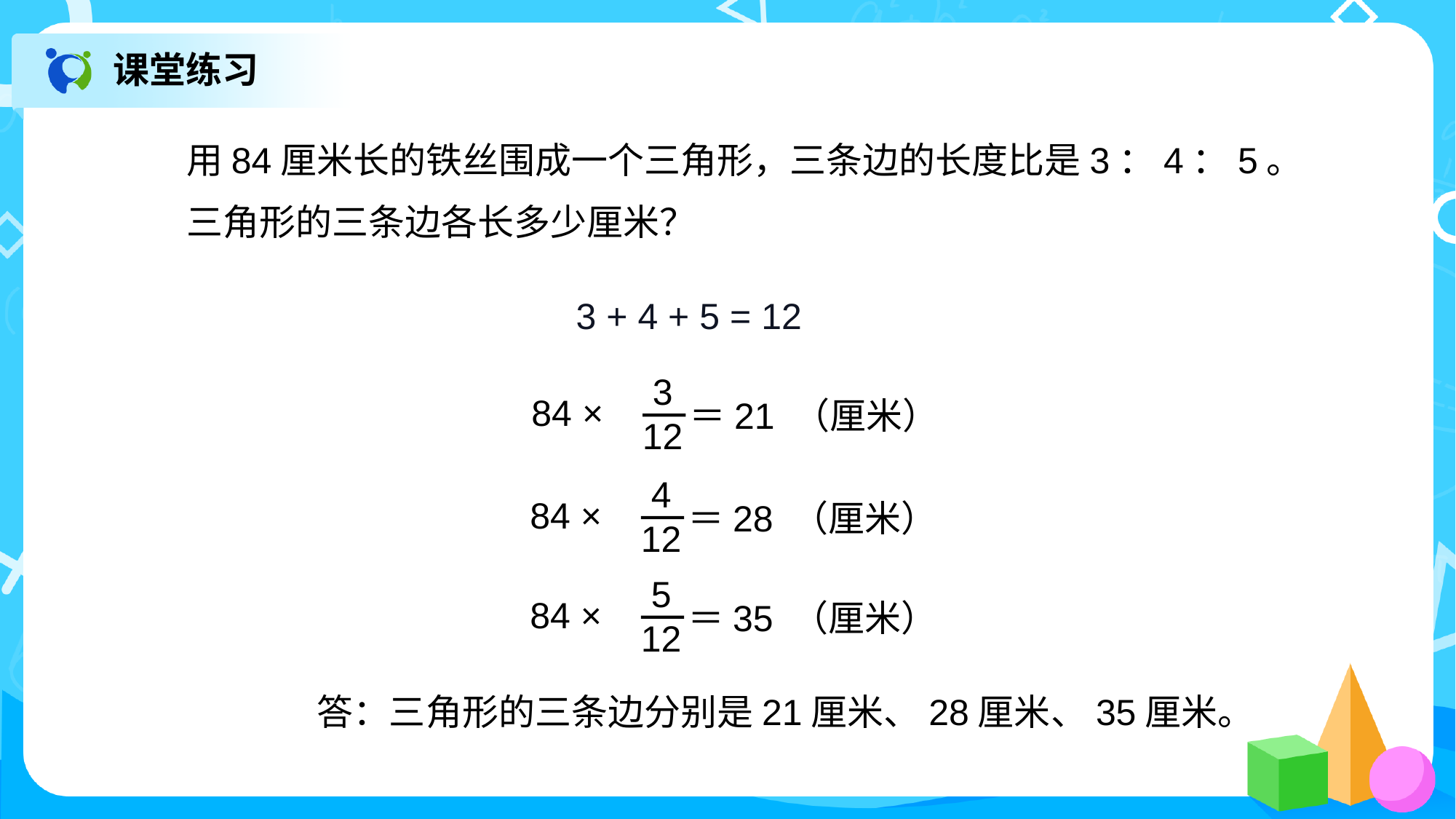

课堂练习
用84厘米长的铁丝围成一个三角形，三条边的长度比是3：4：5。
三角形的三条边各长多少厘米？
3 + 4 + 5 = 12
 3
12

84 ×
＝21 （厘米）
 4
12

84 ×
＝28 （厘米）
 5
12

84 ×
＝35 （厘米）
答：三角形的三条边分别是21厘米、28厘米、35厘米。